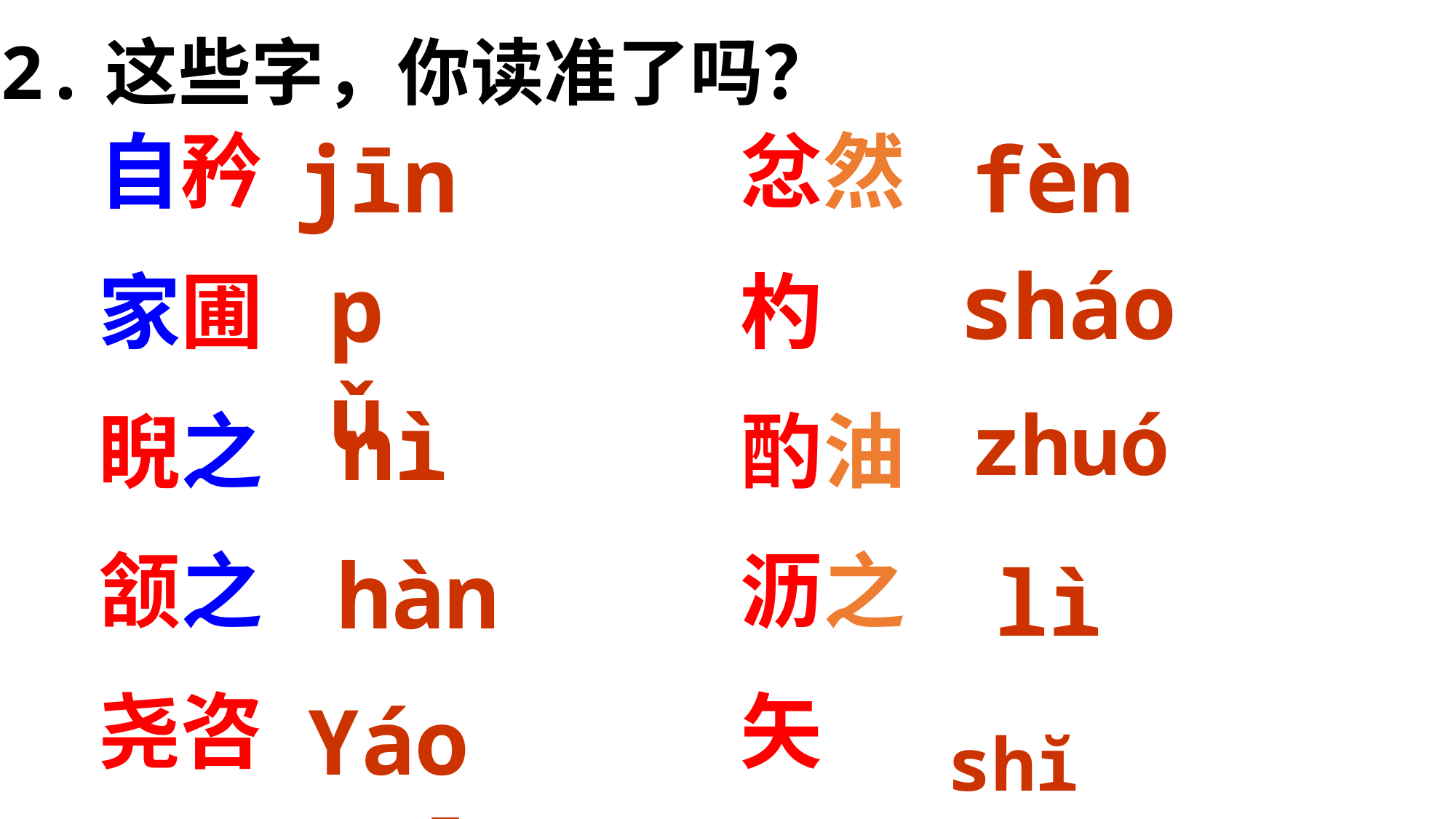

2.这些字，你读准了吗？
忿然
杓
酌油
沥之
矢
自矜
家圃
睨之
颔之
尧咨
jīn
fèn
sháo
pǔ
nì
zhuó
hàn
lì
Yáo ｚī
shĭ